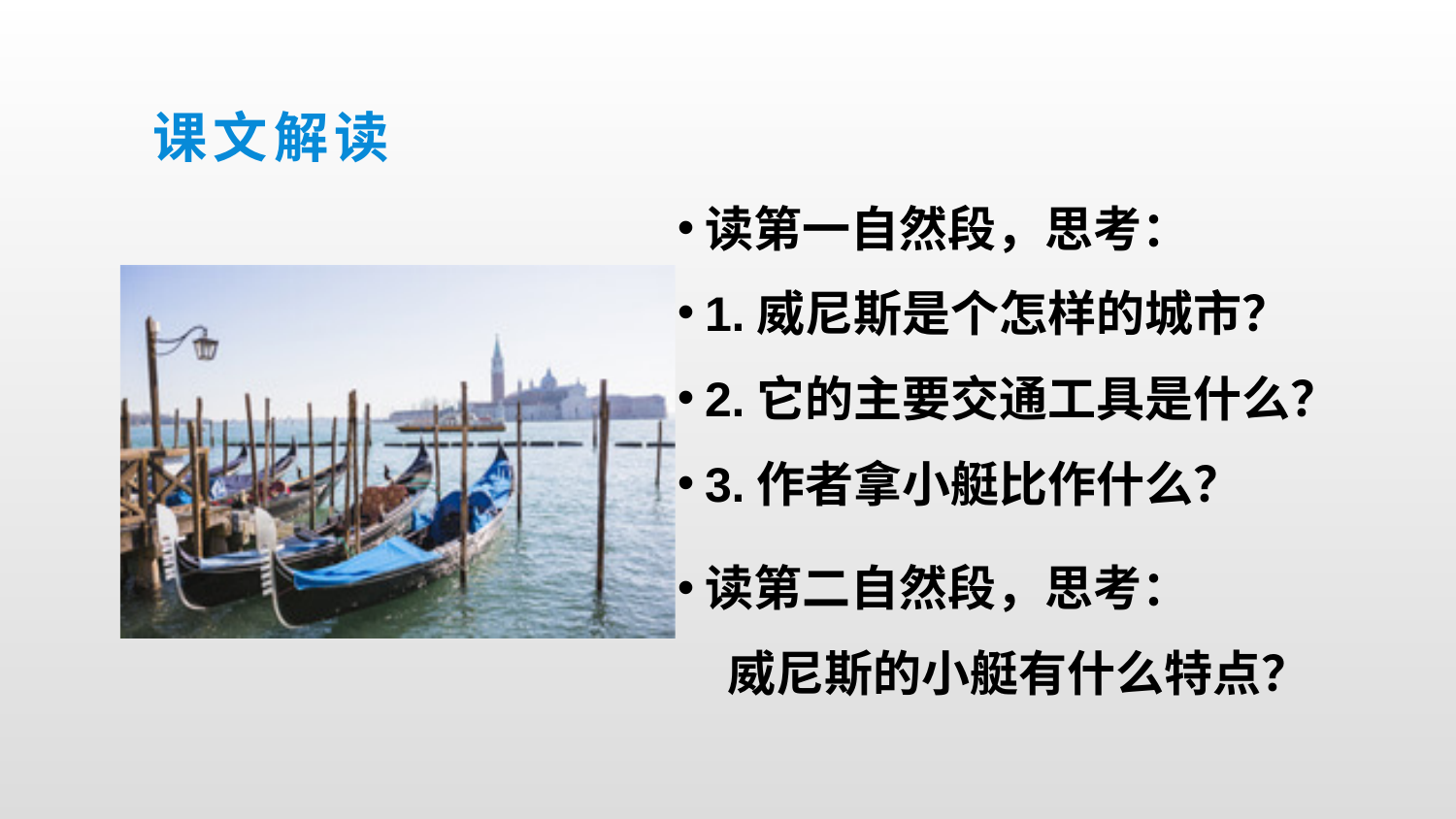

课文解读
读第一自然段，思考：
1.威尼斯是个怎样的城市？
2.它的主要交通工具是什么？
3.作者拿小艇比作什么？

读第二自然段，思考：
 威尼斯的小艇有什么特点？